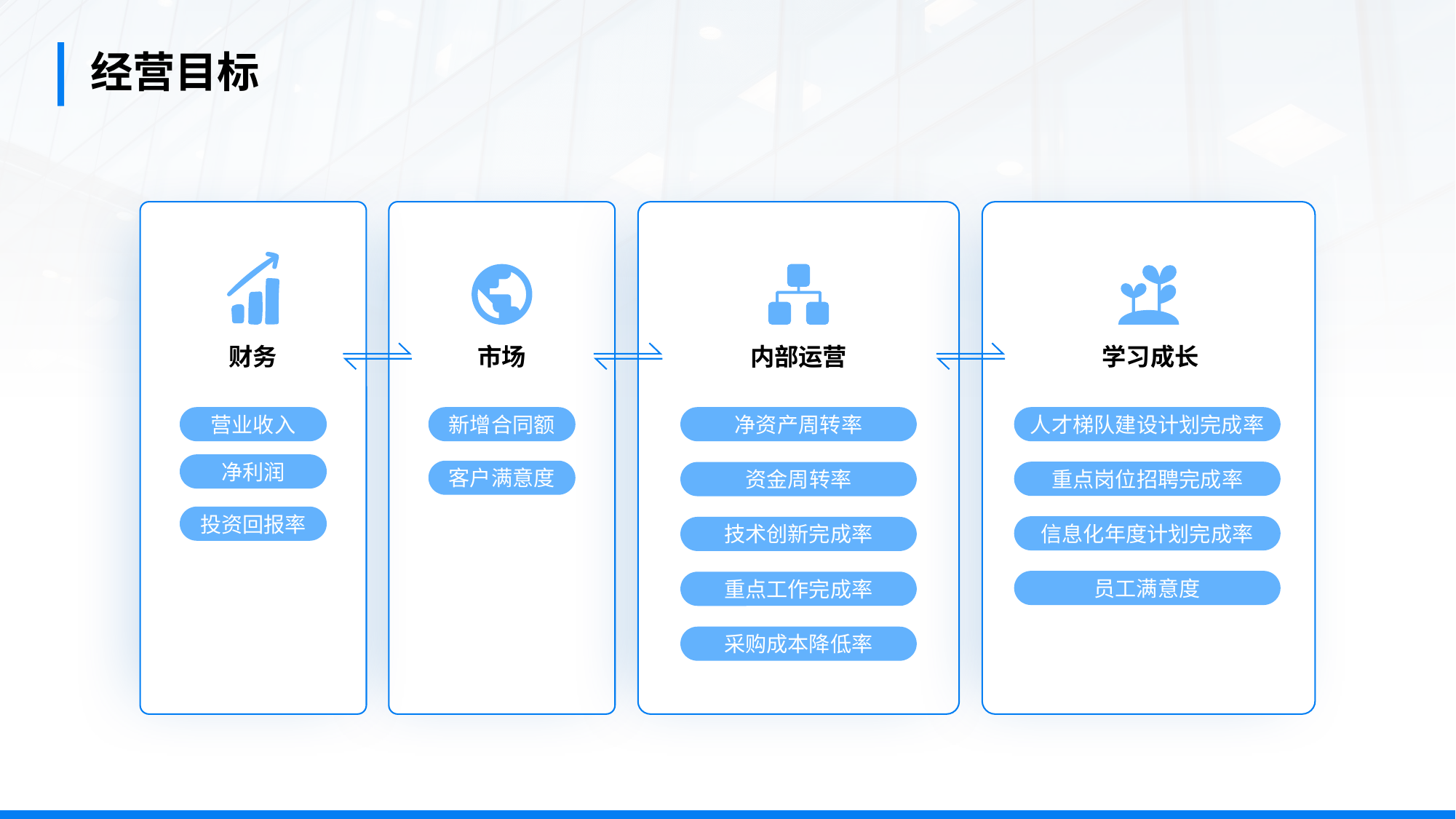

经营目标

财务
市场
内部运营
学习成长

营业收入
新增合同额
净资产周转率
人才梯队建设计划完成率
净利润
客户满意度
重点岗位招聘完成率
资金周转率
投资回报率
信息化年度计划完成率
技术创新完成率
员工满意度
重点工作完成率
采购成本降低率